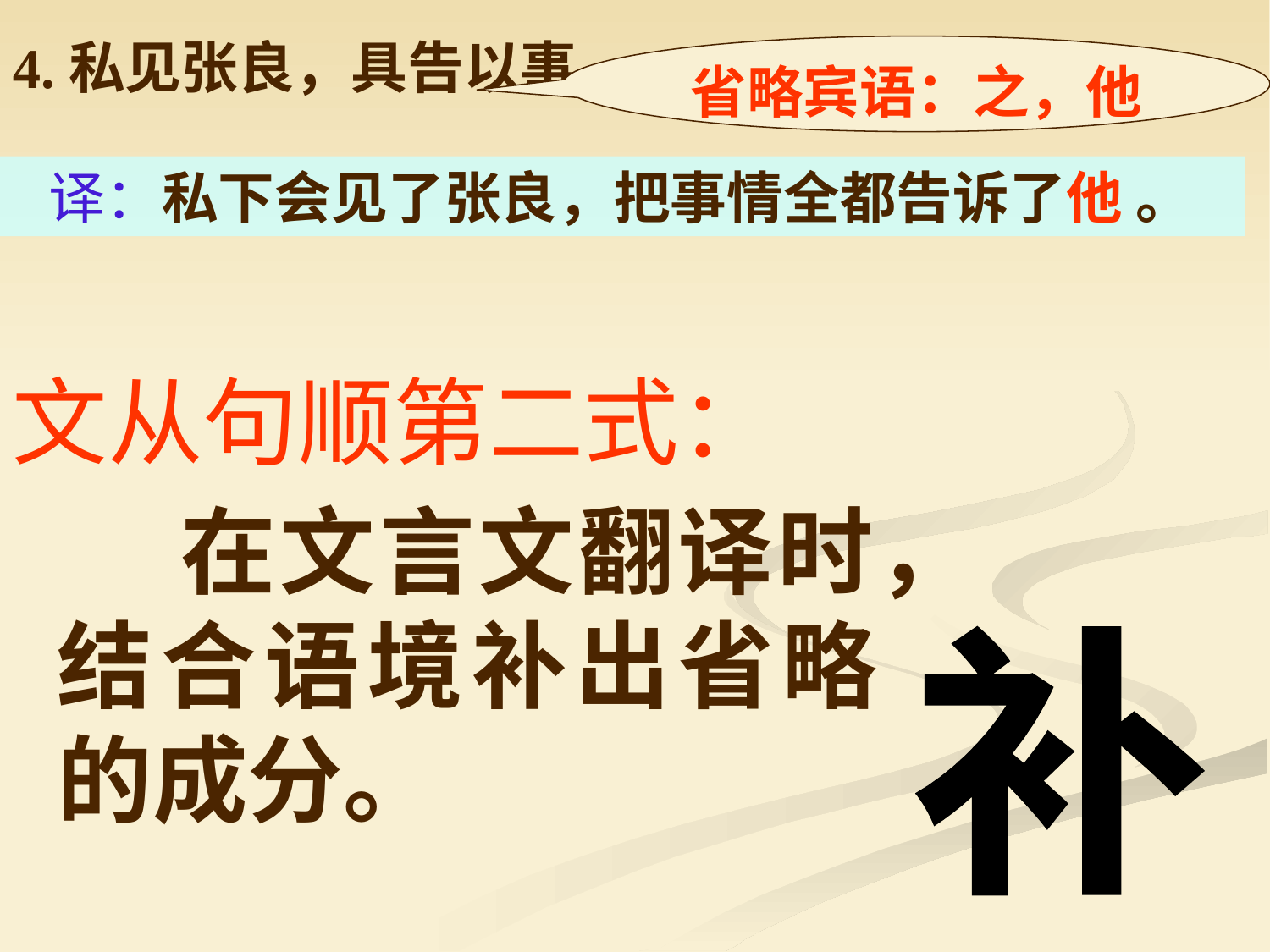

4.私见张良，具告以事。
省略宾语：之，他
    译：私下会见了张良，把事情全都告诉了他 。
文从句顺第二式：
     在文言文翻译时，结合语境补出省略的成分。
补